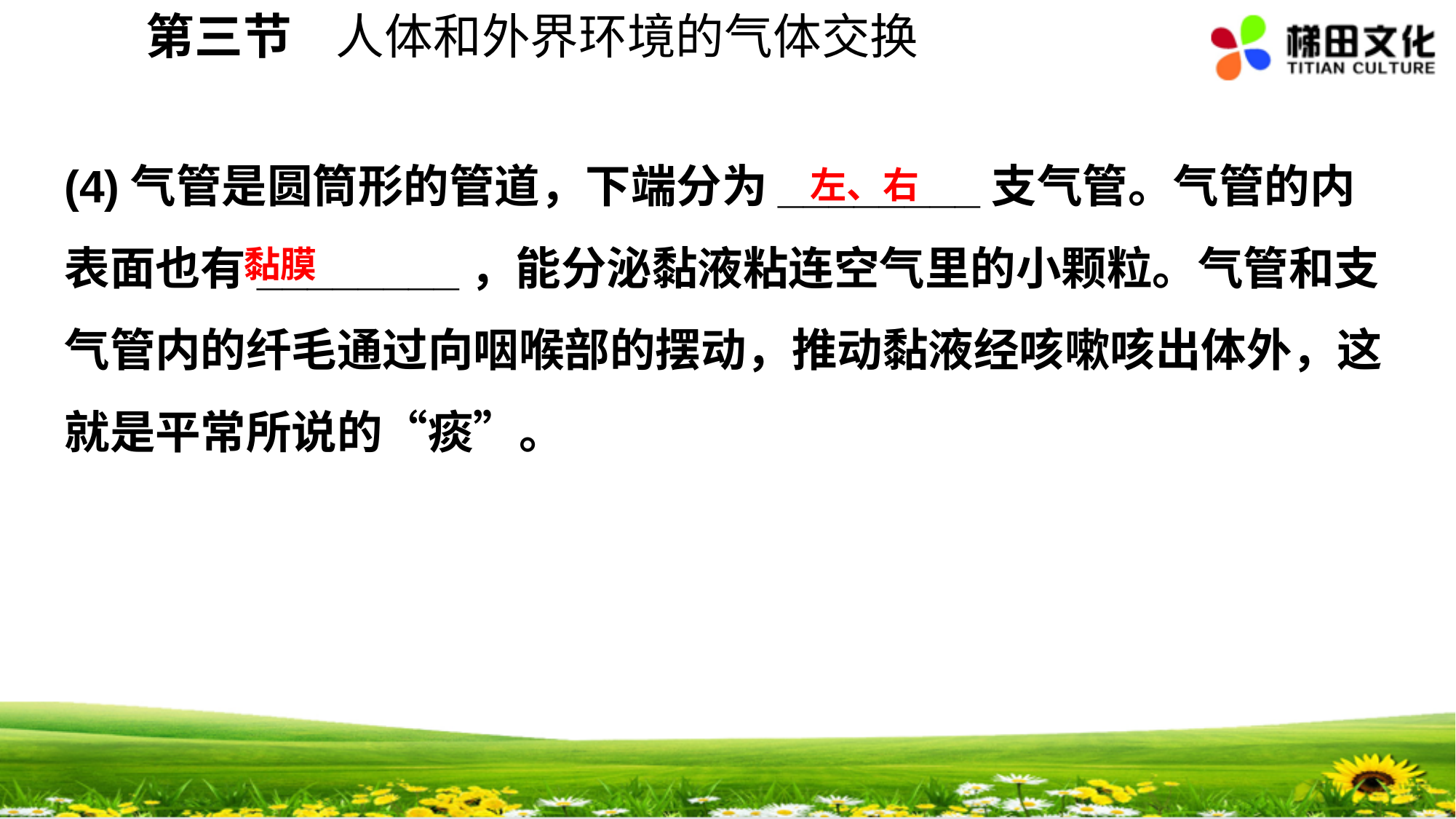

第三节    人体和外界环境的气体交换
(4)气管是圆筒形的管道，下端分为________支气管。气管的内表面也有________，能分泌黏液粘连空气里的小颗粒。气管和支气管内的纤毛通过向咽喉部的摆动，推动黏液经咳嗽咳出体外，这就是平常所说的“痰”。
左、右
黏膜